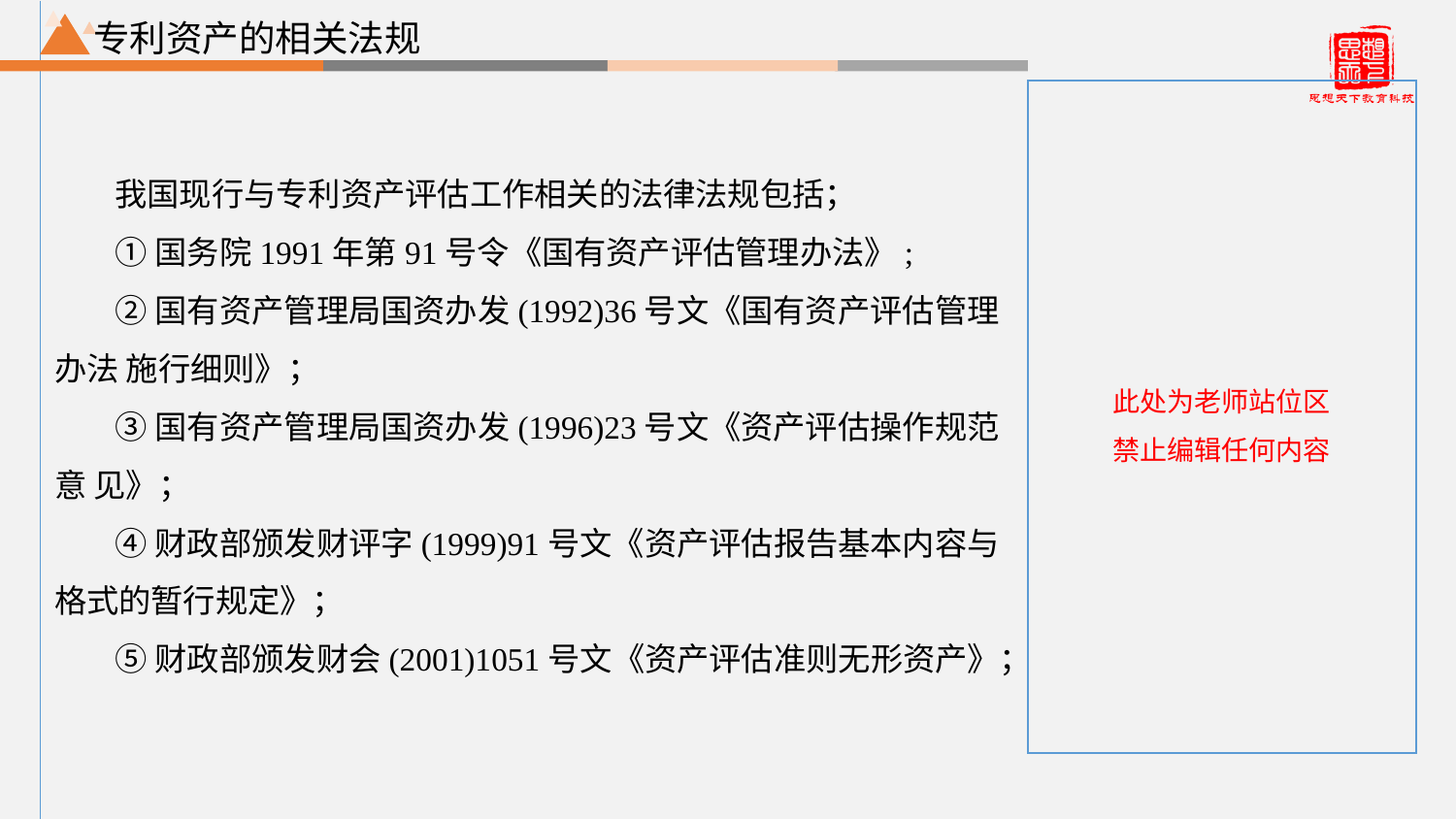

专利资产的相关法规
我国现行与专利资产评估工作相关的法律法规包括；
①国务院1991年第91号令《国有资产评估管理办法》;
②国有资产管理局国资办发(1992)36号文《国有资产评估管理办法 施行细则》；
③国有资产管理局国资办发(1996)23号文《资产评估操作规范意 见》；
④财政部颁发财评字(1999)91号文《资产评估报告基本内容与格式的暂行规定》；
⑤财政部颁发财会(2001)1051号文《资产评估准则无形资产》；

40